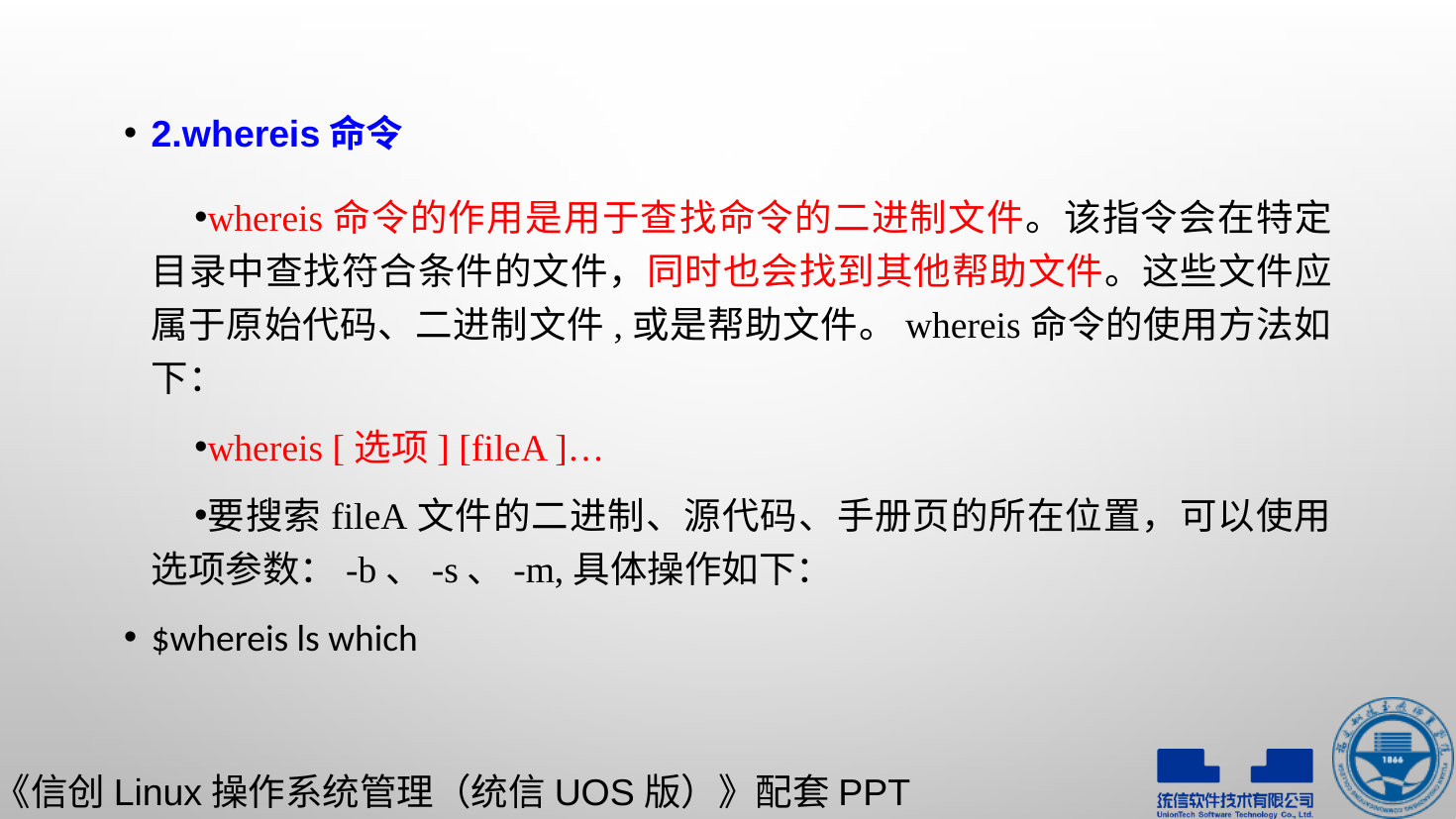

2.whereis命令
whereis命令的作用是用于查找命令的二进制文件。该指令会在特定目录中查找符合条件的文件，同时也会找到其他帮助文件。这些文件应属于原始代码、二进制文件,或是帮助文件。whereis命令的使用方法如下：
whereis [选项] [fileA ]…
要搜索fileA文件的二进制、源代码、手册页的所在位置，可以使用选项参数：-b、-s、-m,具体操作如下：
$whereis ls which